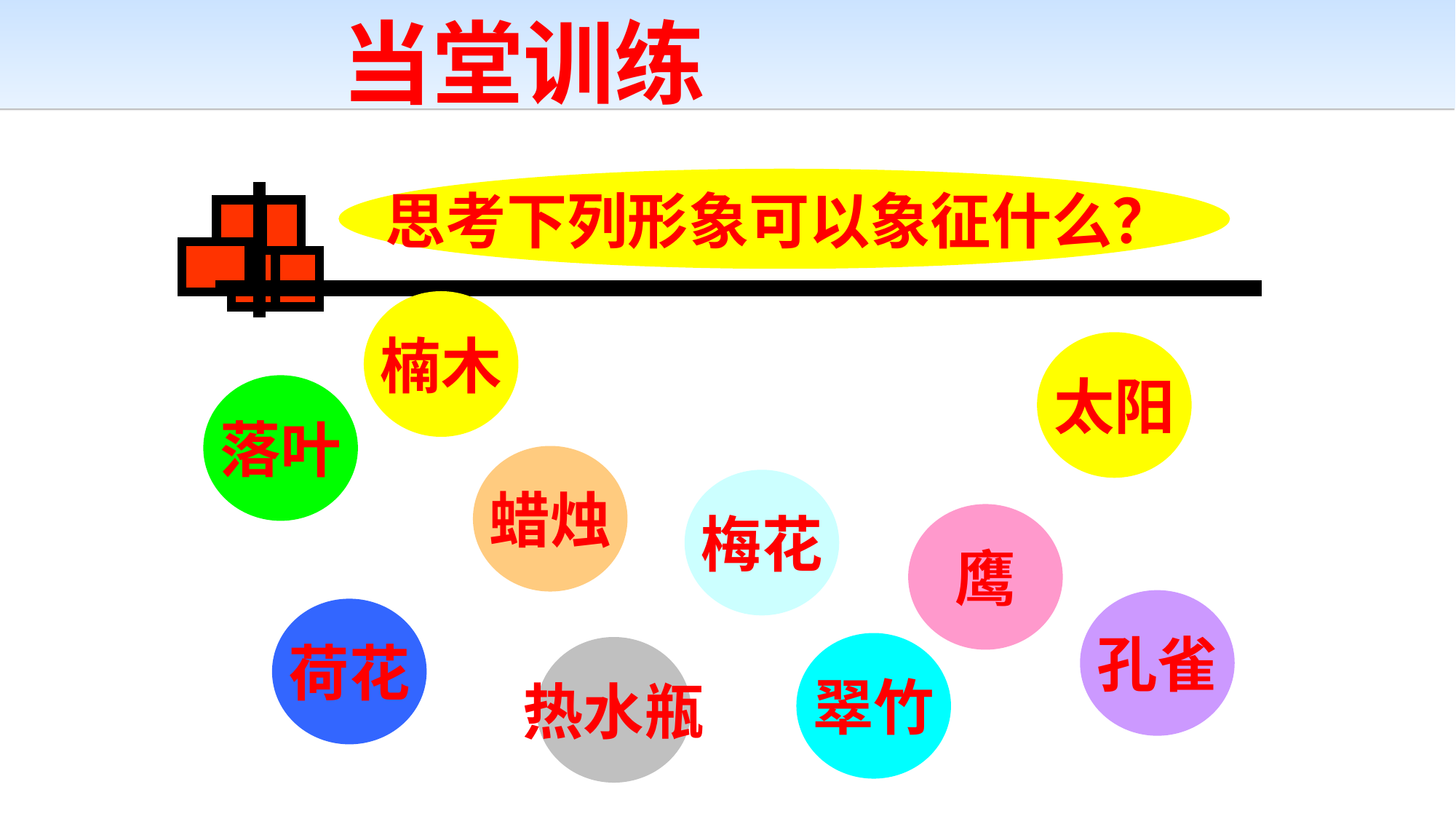

当堂训练

思考下列形象可以象征什么？

楠木
太阳
落叶
蜡烛
梅花
鹰
孔雀
荷花
翠竹
热水瓶